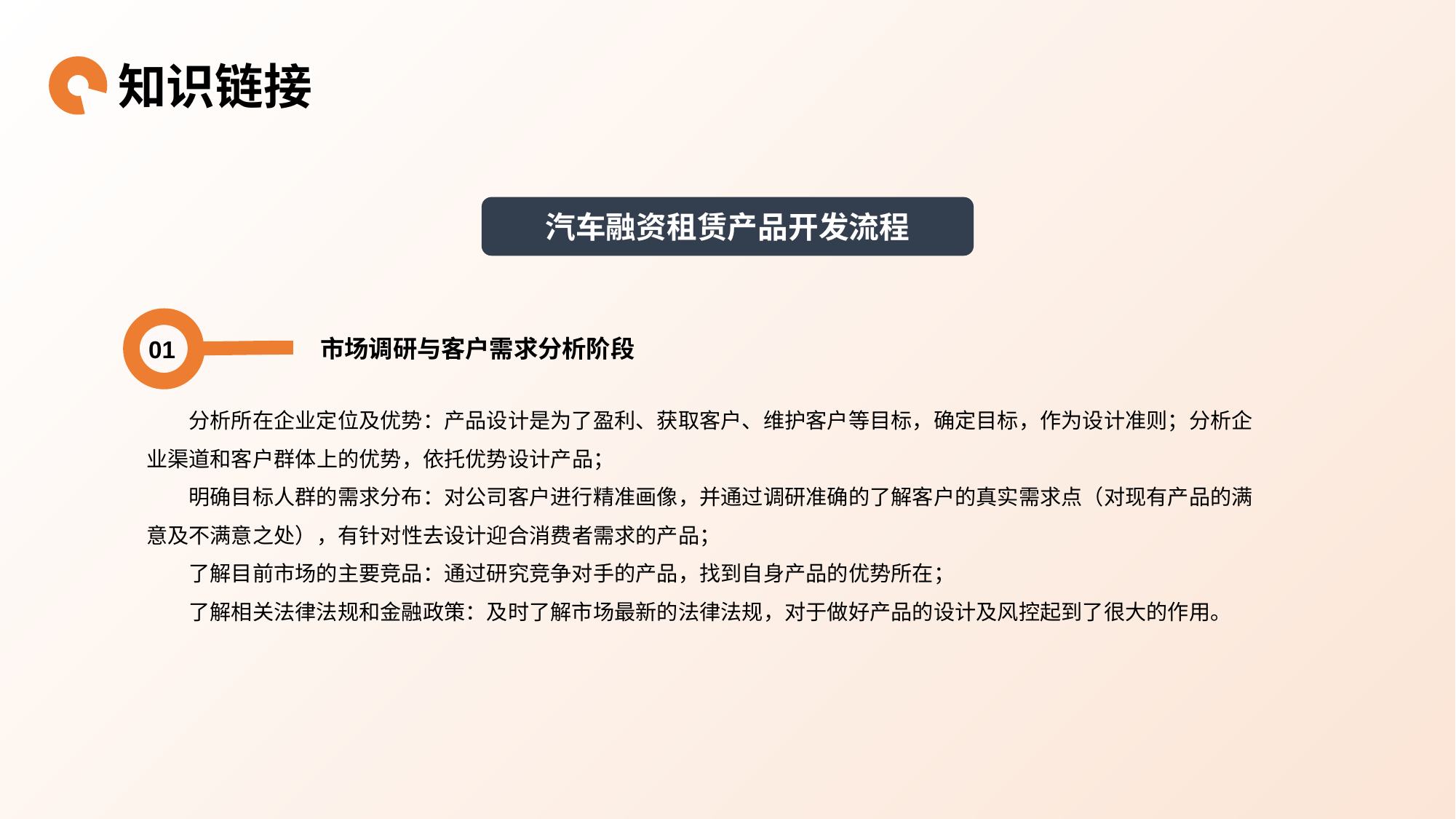

知识链接

汽车融资租赁产品开发流程

01
 市场调研与客户需求分析阶段
分析所在企业定位及优势：产品设计是为了盈利、获取客户、维护客户等目标，确定目标，作为设计准则；分析企业渠道和客户群体上的优势，依托优势设计产品；
明确目标人群的需求分布：对公司客户进行精准画像，并通过调研准确的了解客户的真实需求点（对现有产品的满意及不满意之处），有针对性去设计迎合消费者需求的产品；
了解目前市场的主要竞品：通过研究竞争对手的产品，找到自身产品的优势所在；
了解相关法律法规和金融政策：及时了解市场最新的法律法规，对于做好产品的设计及风控起到了很大的作用。